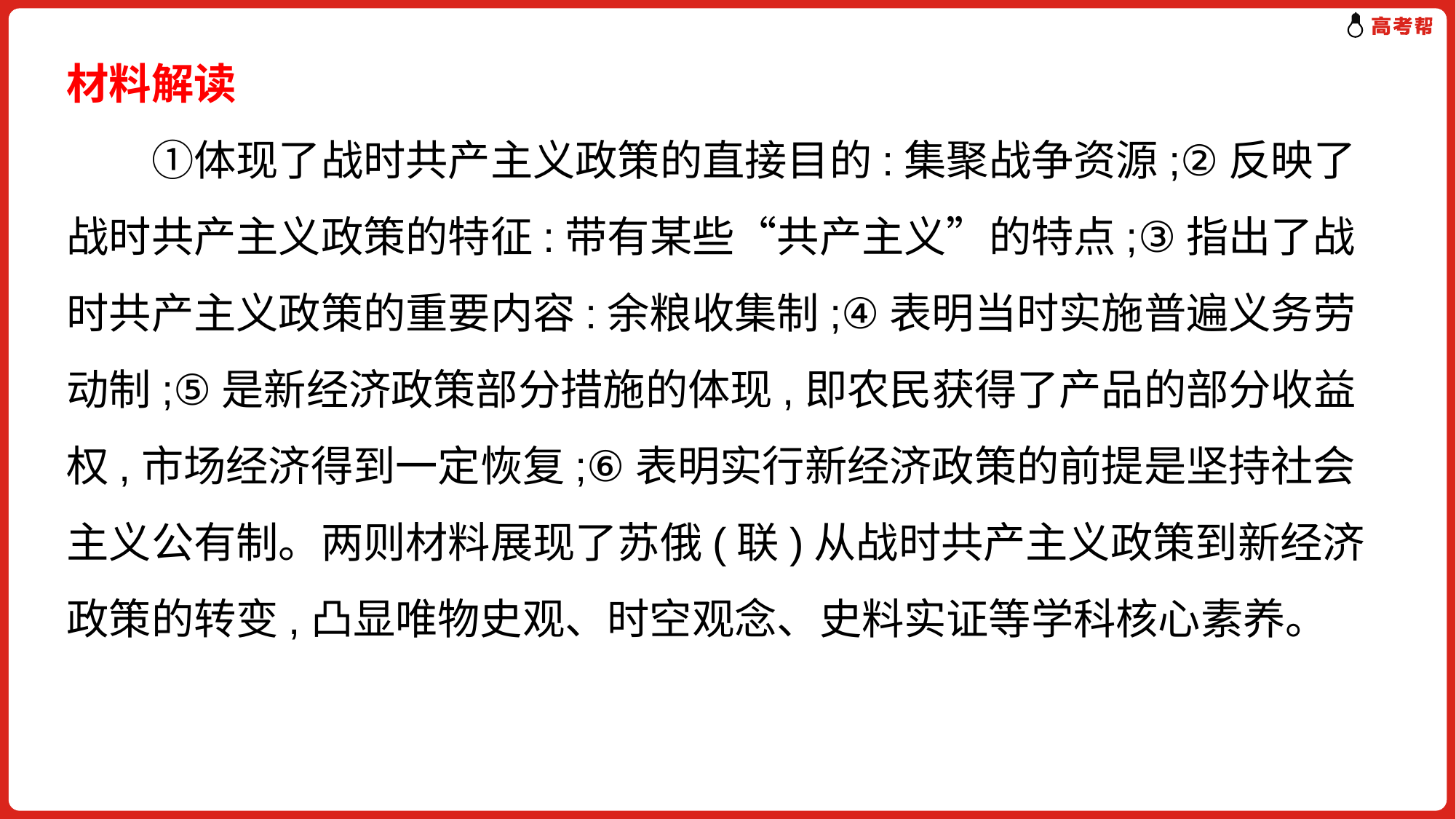

材料解读
　　①体现了战时共产主义政策的直接目的:集聚战争资源;②反映了战时共产主义政策的特征:带有某些“共产主义”的特点;③指出了战时共产主义政策的重要内容:余粮收集制;④表明当时实施普遍义务劳动制;⑤是新经济政策部分措施的体现,即农民获得了产品的部分收益权,市场经济得到一定恢复;⑥表明实行新经济政策的前提是坚持社会主义公有制。两则材料展现了苏俄(联)从战时共产主义政策到新经济政策的转变,凸显唯物史观、时空观念、史料实证等学科核心素养。